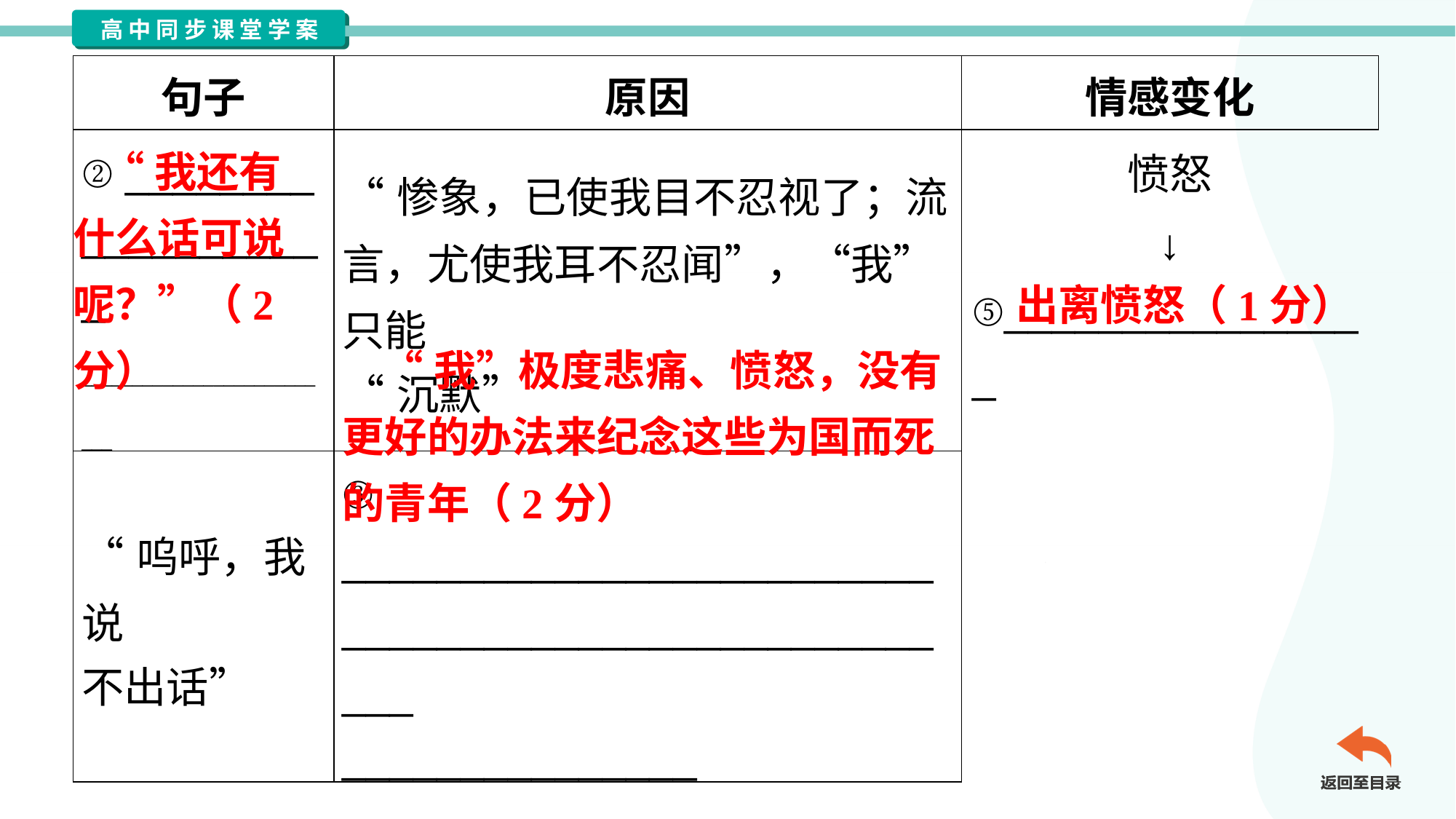

| 句子 | 原因 | 情感变化 |
| --- | --- | --- |
| ② \_\_\_\_\_\_\_\_ \_\_\_\_\_\_\_\_\_\_\_ \_\_\_\_\_\_\_\_\_\_\_\_\_\_\_\_\_\_\_\_\_\_\_\_\_\_ | “惨象，已使我目不忍视了；流 言，尤使我耳不忍闻”，“我”只能 “沉默” | 愤怒 ↓ ⑤\_\_\_\_\_\_\_\_\_\_\_\_\_\_\_\_ |
| “呜呼，我说 不出话” | ③ \_\_\_\_\_\_\_\_\_\_\_\_\_\_\_\_\_\_\_\_\_\_\_\_\_ \_\_\_\_\_\_\_\_\_\_\_\_\_\_\_\_\_\_\_\_\_\_\_\_\_\_\_\_ \_\_\_\_\_\_\_\_\_\_\_\_\_\_\_ |  |
   “我还有什么话可说呢？”（2分）
出离愤怒（1分）
    “我”极度悲痛、愤怒，没有更好的办法来纪念这些为国而死的青年（2分）